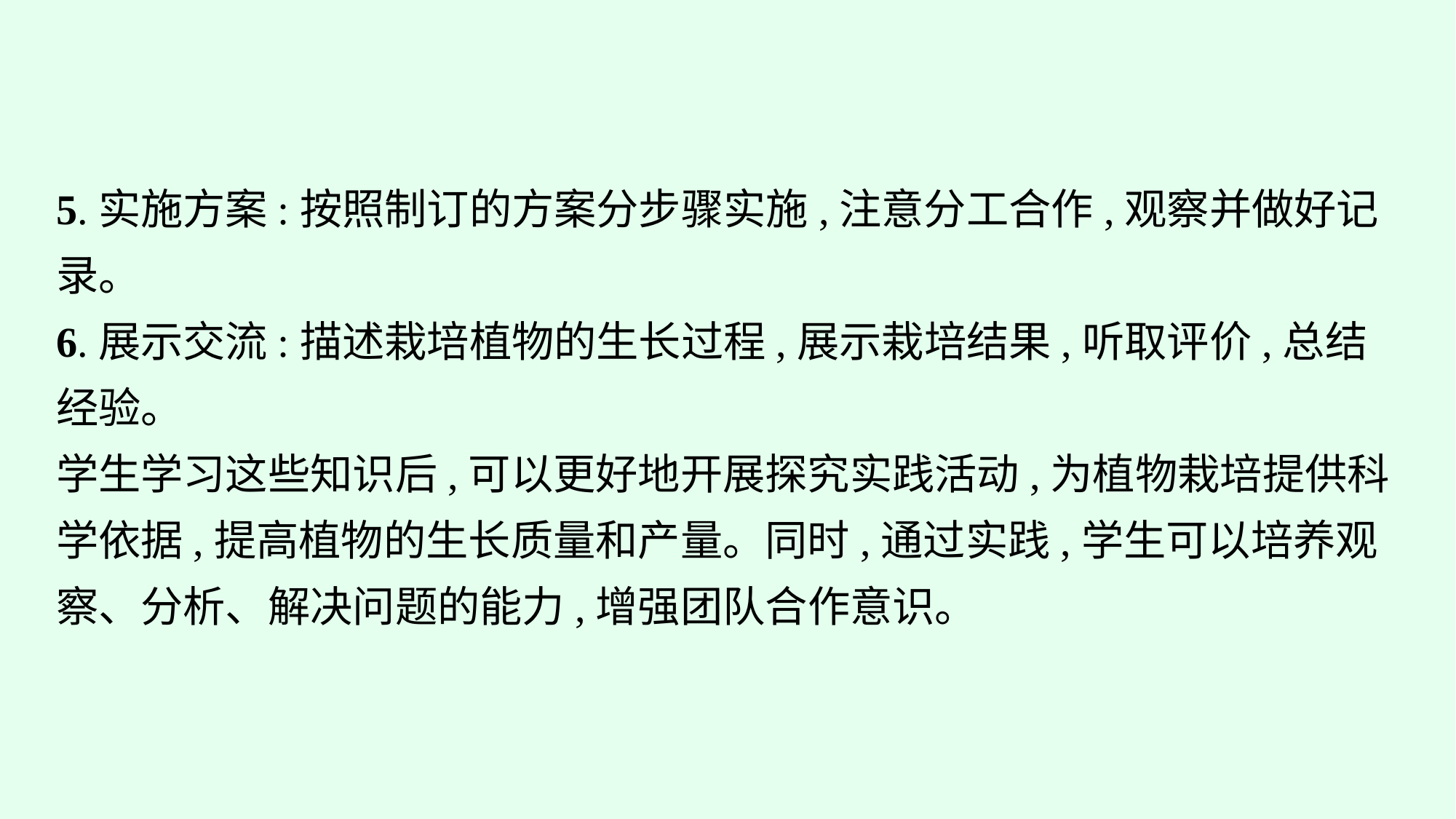

5.实施方案:按照制订的方案分步骤实施,注意分工合作,观察并做好记录。
6.展示交流:描述栽培植物的生长过程,展示栽培结果,听取评价,总结经验。
学生学习这些知识后,可以更好地开展探究实践活动,为植物栽培提供科学依据,提高植物的生长质量和产量。同时,通过实践,学生可以培养观察、分析、解决问题的能力,增强团队合作意识。